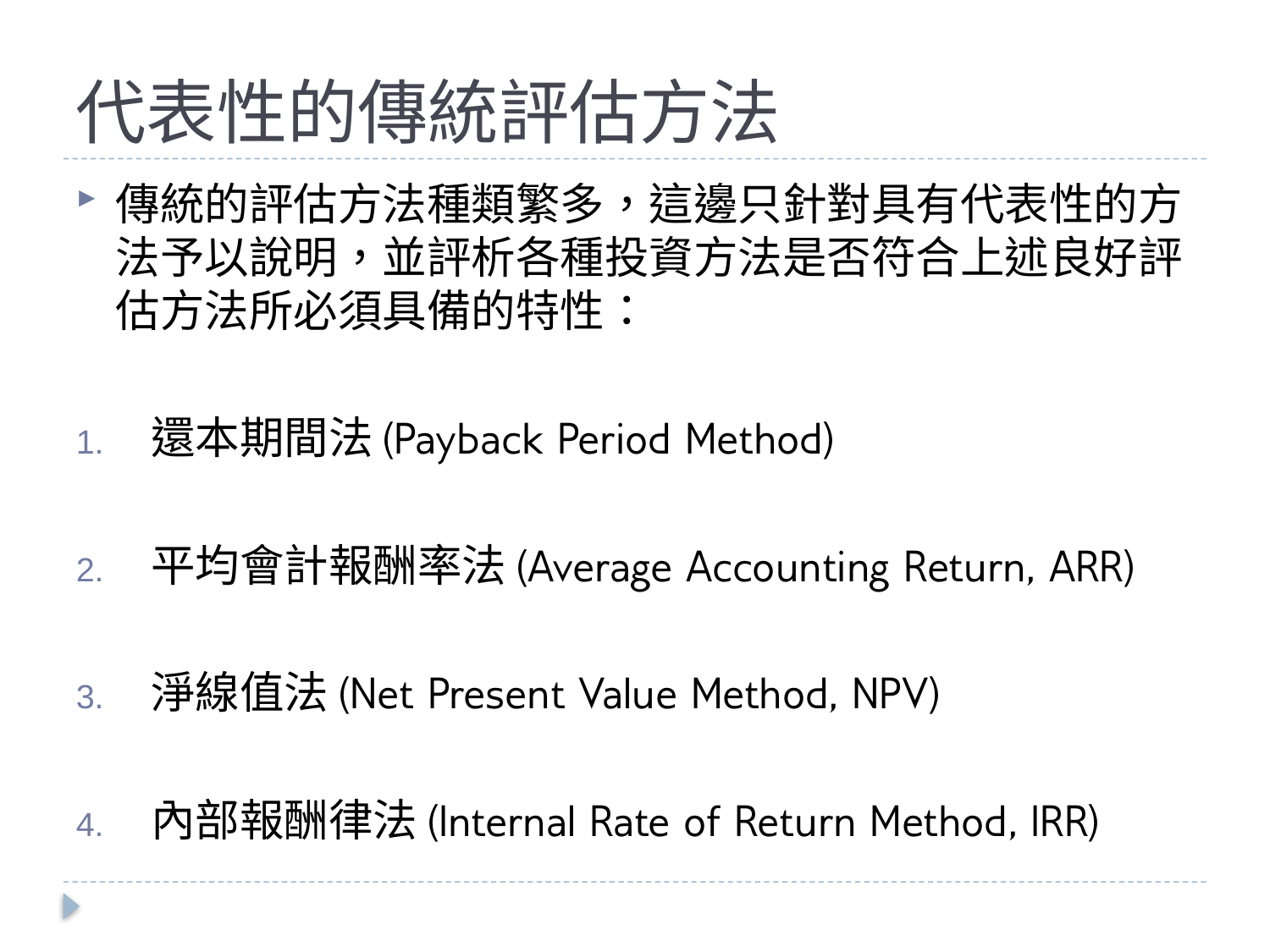

# 代表性的傳統評估方法
傳統的評估方法種類繁多，這邊只針對具有代表性的方法予以說明，並評析各種投資方法是否符合上述良好評估方法所必須具備的特性：

還本期間法(Payback Period Method)

平均會計報酬率法(Average Accounting Return, ARR)

淨線值法(Net Present Value Method, NPV)

內部報酬律法(Internal Rate of Return Method, IRR)